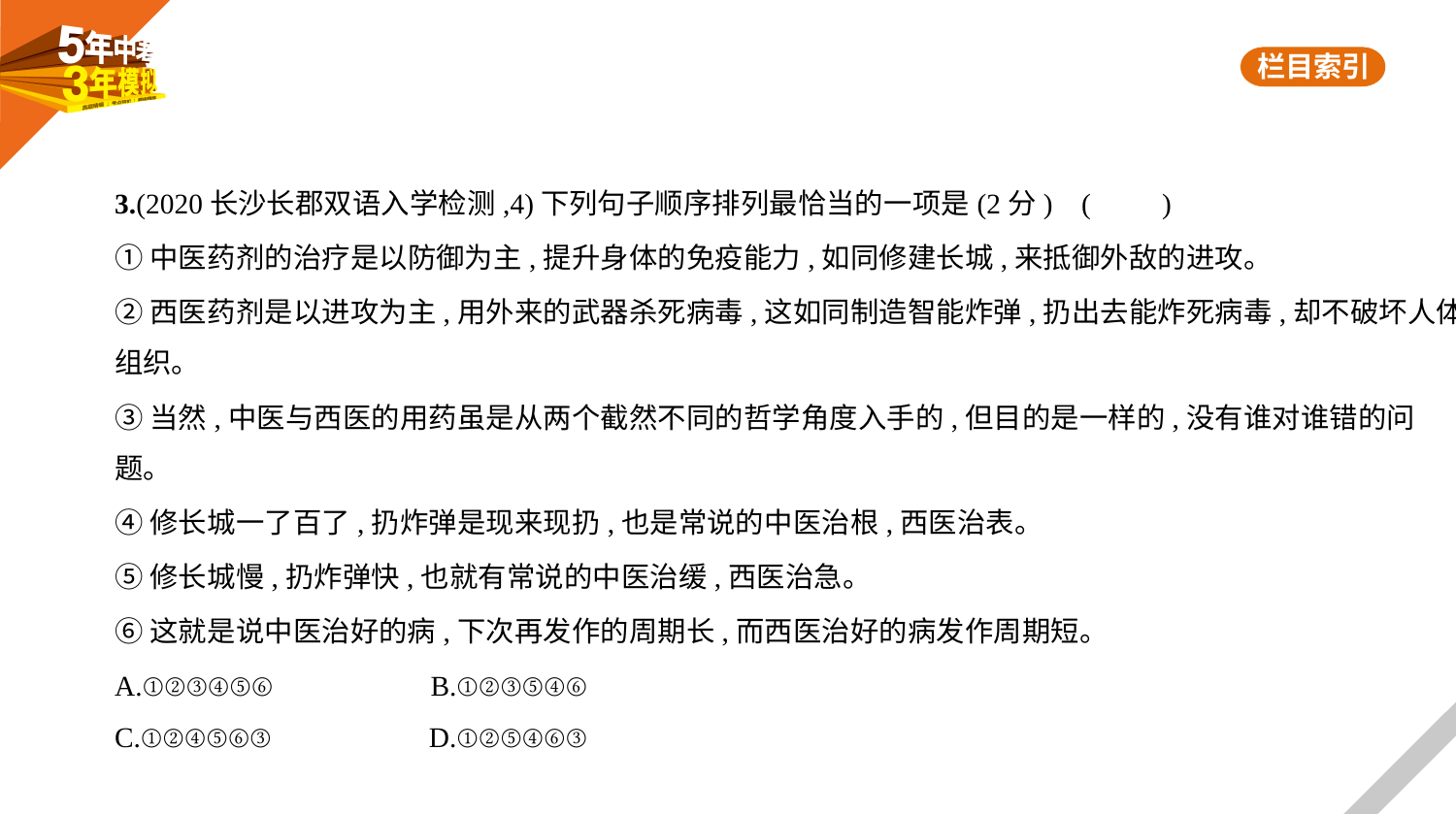

3.(2020长沙长郡双语入学检测,4)下列句子顺序排列最恰当的一项是(2分) (　　)
①中医药剂的治疗是以防御为主,提升身体的免疫能力,如同修建长城,来抵御外敌的进攻。
②西医药剂是以进攻为主,用外来的武器杀死病毒,这如同制造智能炸弹,扔出去能炸死病毒,却不破坏人体
组织。
③当然,中医与西医的用药虽是从两个截然不同的哲学角度入手的,但目的是一样的,没有谁对谁错的问
题。
④修长城一了百了,扔炸弹是现来现扔,也是常说的中医治根,西医治表。
⑤修长城慢,扔炸弹快,也就有常说的中医治缓,西医治急。
⑥这就是说中医治好的病,下次再发作的周期长,而西医治好的病发作周期短。
A.①②③④⑤⑥　　　　　B.①②③⑤④⑥
C.①②④⑤⑥③　　　　　D.①②⑤④⑥③